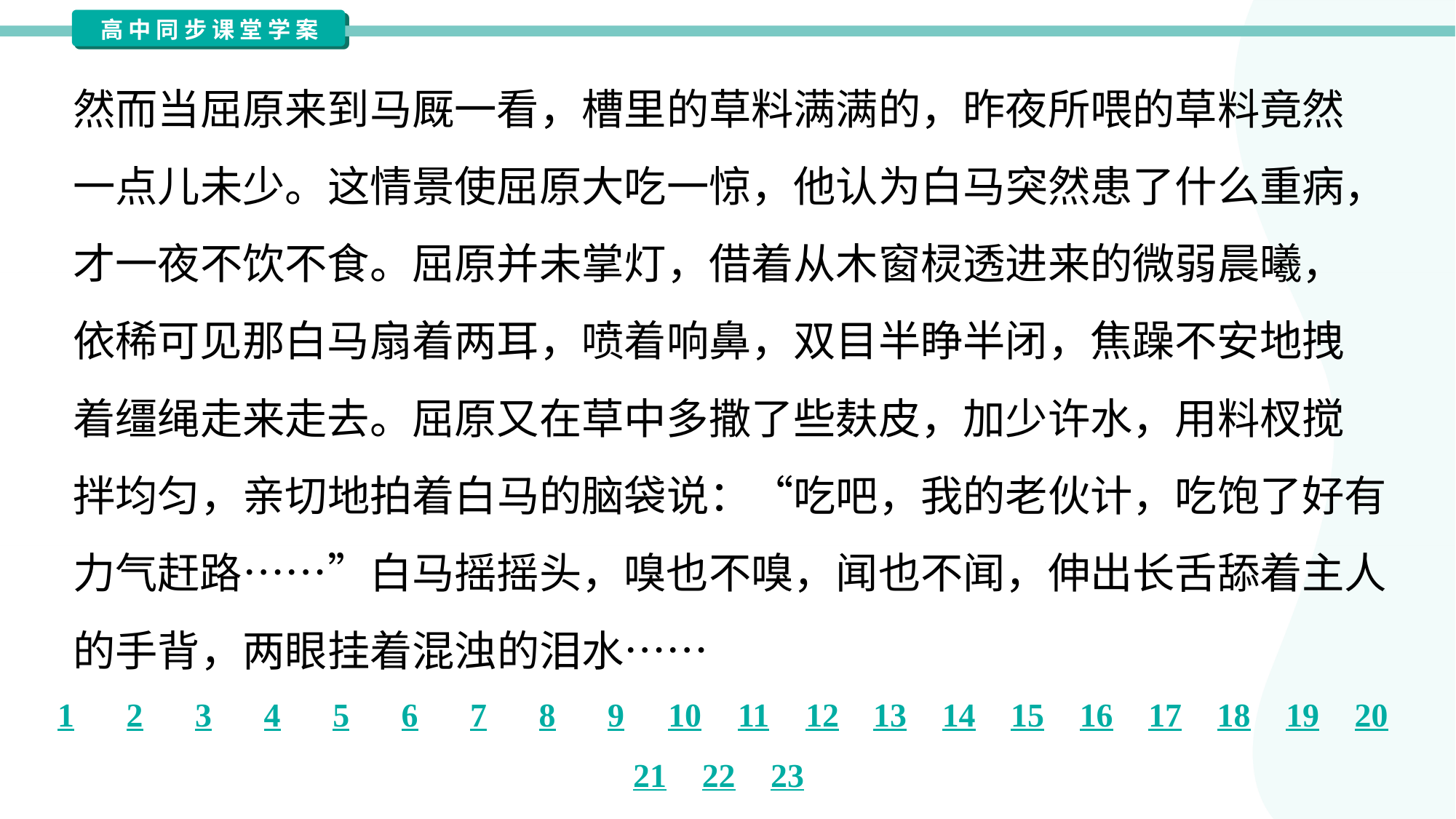

然而当屈原来到马厩一看，槽里的草料满满的，昨夜所喂的草料竟然
一点儿未少。这情景使屈原大吃一惊，他认为白马突然患了什么重病，
才一夜不饮不食。屈原并未掌灯，借着从木窗棂透进来的微弱晨曦，
依稀可见那白马扇着两耳，喷着响鼻，双目半睁半闭，焦躁不安地拽
着缰绳走来走去。屈原又在草中多撒了些麸皮，加少许水，用料杈搅
拌均匀，亲切地拍着白马的脑袋说：“吃吧，我的老伙计，吃饱了好有
力气赶路……”白马摇摇头，嗅也不嗅，闻也不闻，伸出长舌舔着主人
的手背，两眼挂着混浊的泪水……